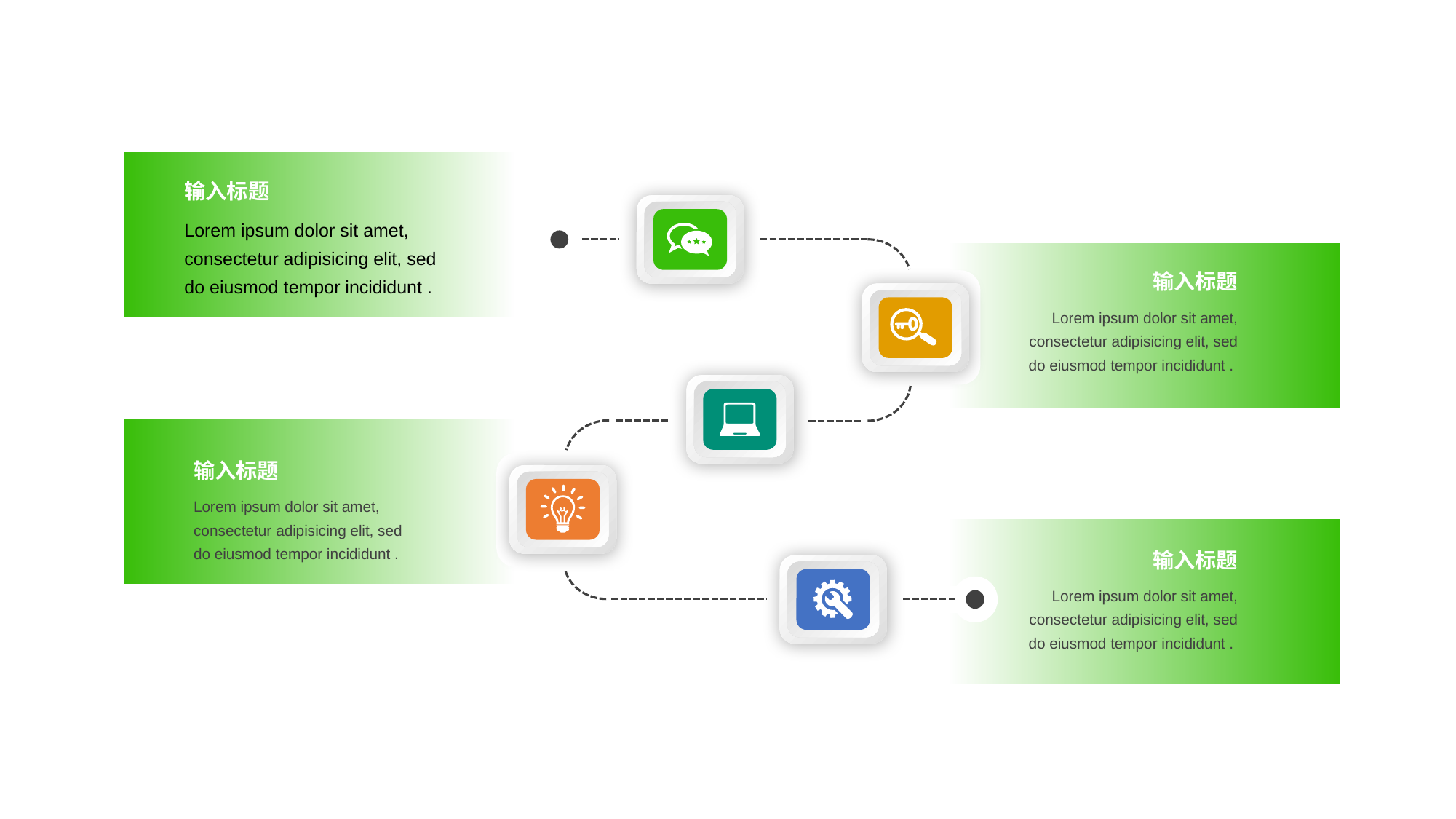

输入标题

Lorem ipsum dolor sit amet, consectetur adipisicing elit, sed do eiusmod tempor incididunt .

输入标题

Lorem ipsum dolor sit amet, consectetur adipisicing elit, sed do eiusmod tempor incididunt .

输入标题

Lorem ipsum dolor sit amet, consectetur adipisicing elit, sed do eiusmod tempor incididunt .
输入标题

Lorem ipsum dolor sit amet, consectetur adipisicing elit, sed do eiusmod tempor incididunt .